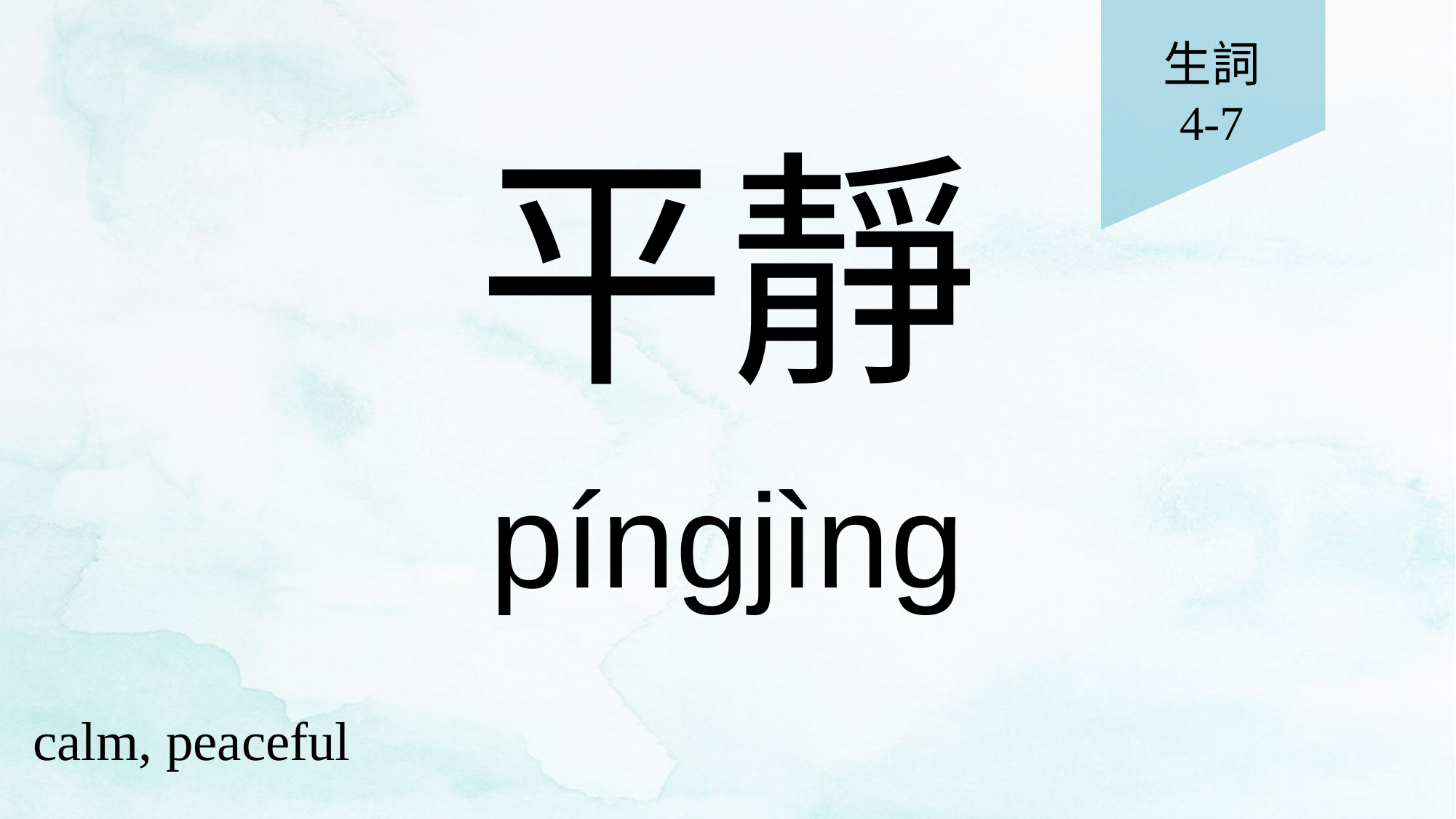

生詞
4-7
# 平靜
píngjìng
calm, peaceful